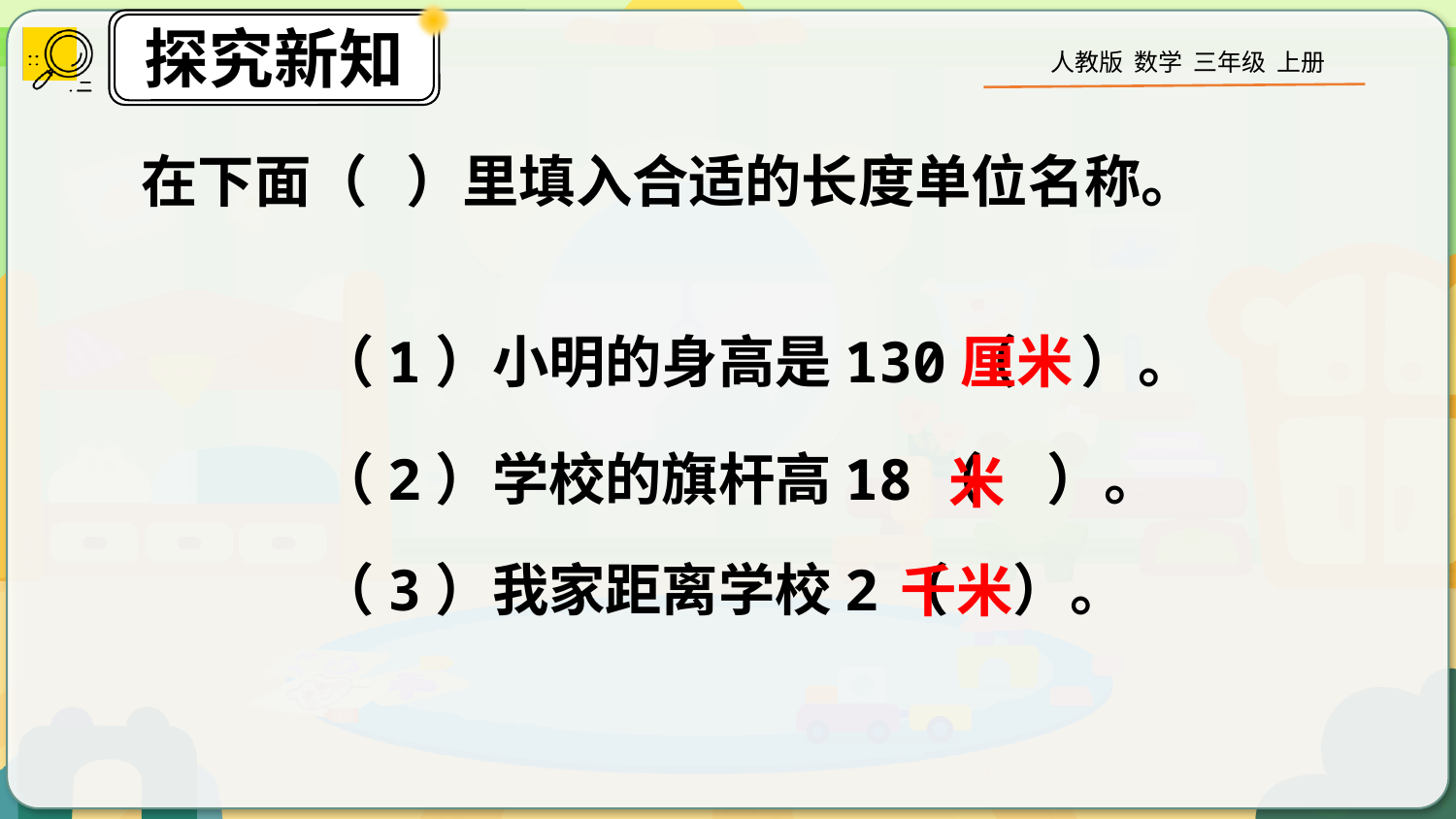

在下面（   ）里填入合适的长度单位名称。
厘米
（1）小明的身高是130（     ）。
（2）学校的旗杆高18（     ）。
米
（3）我家距离学校2（     ）。
千米